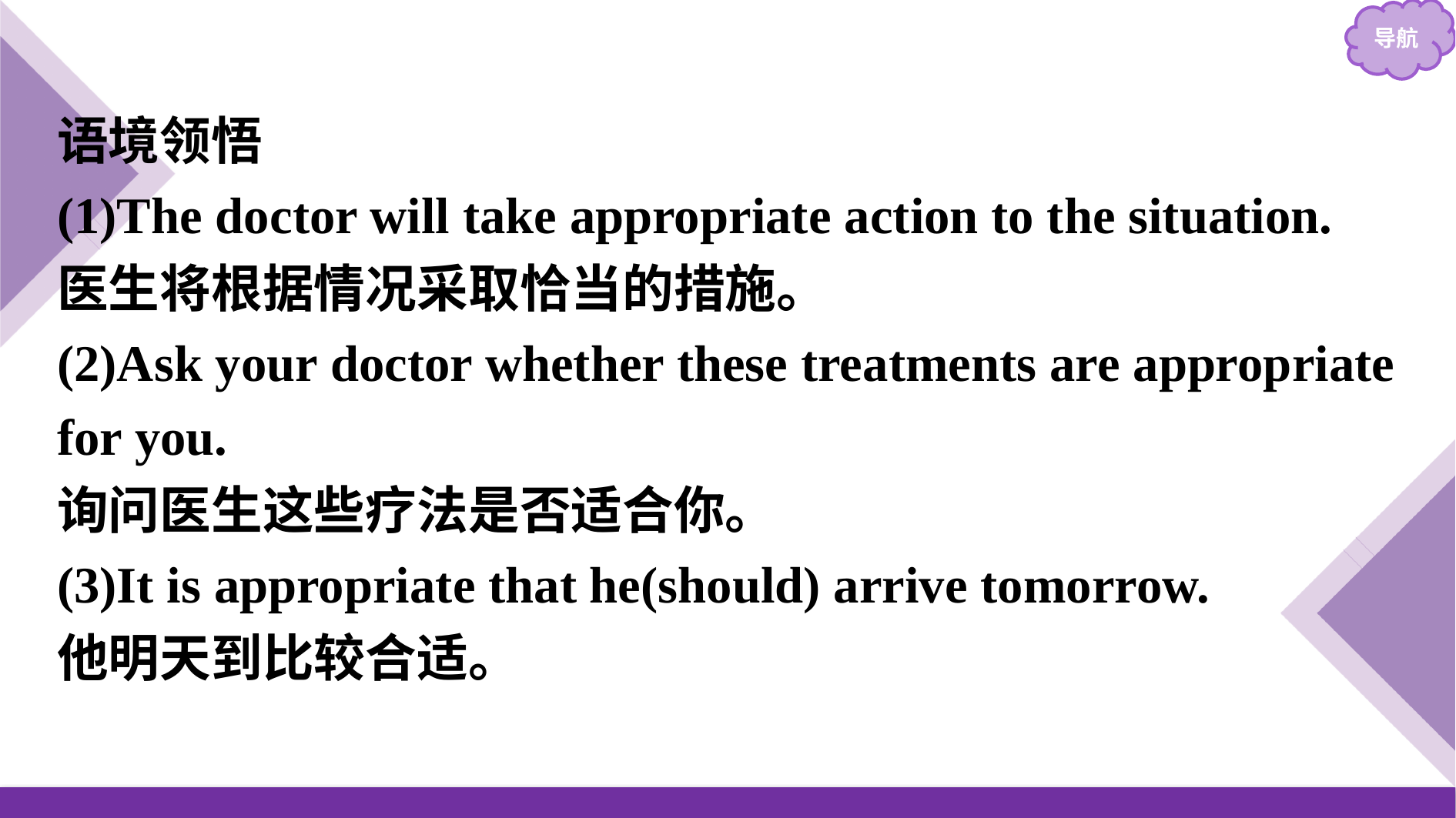

语境领悟
(1)The doctor will take appropriate action to the situation.
医生将根据情况采取恰当的措施。
(2)Ask your doctor whether these treatments are appropriate for you.
询问医生这些疗法是否适合你。
(3)It is appropriate that he(should) arrive tomorrow.
他明天到比较合适。